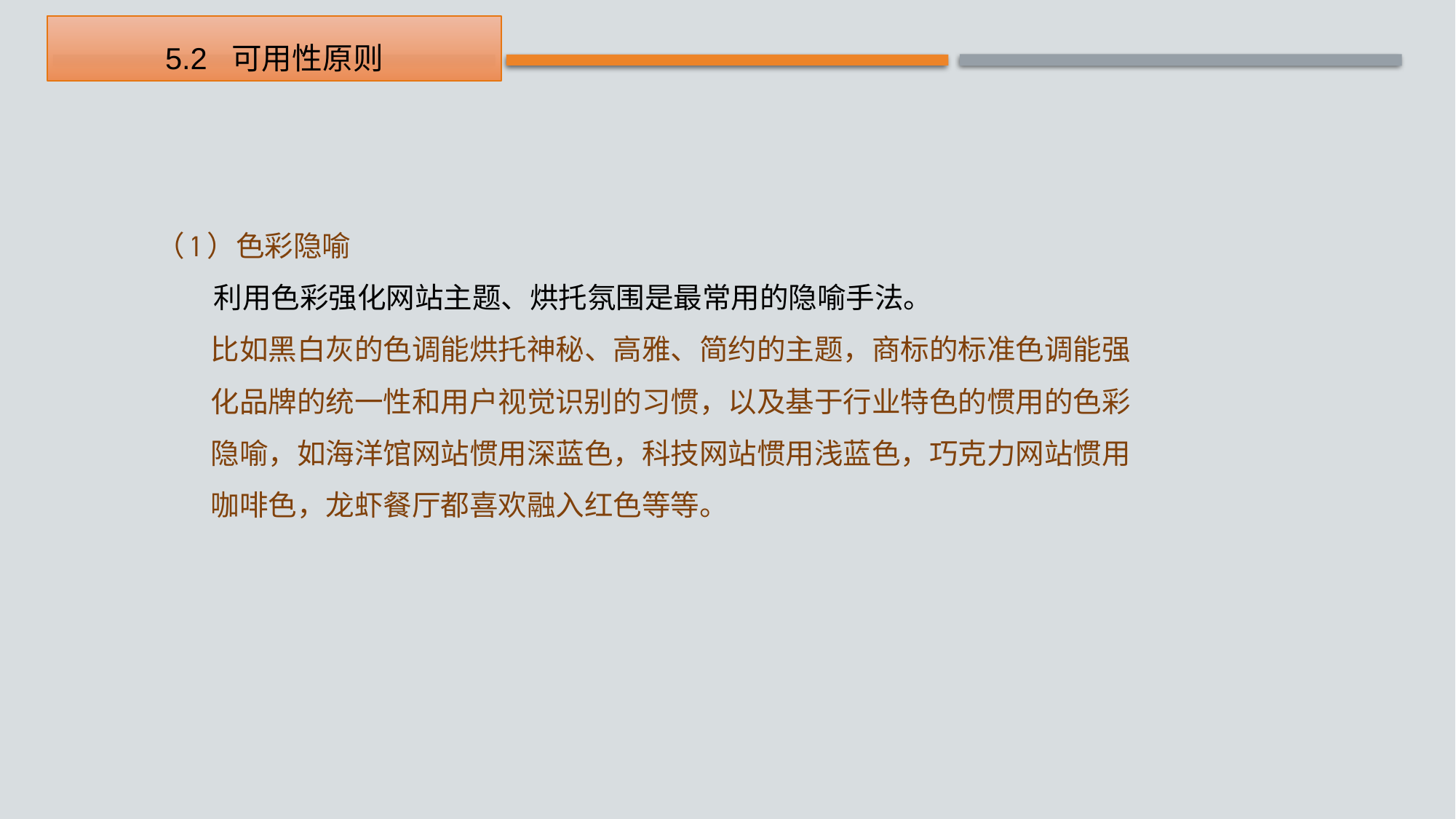

5.2  可用性原则
（1）色彩隐喻
　　利用色彩强化网站主题、烘托氛围是最常用的隐喻手法。
比如黑白灰的色调能烘托神秘、高雅、简约的主题，商标的标准色调能强化品牌的统一性和用户视觉识别的习惯，以及基于行业特色的惯用的色彩隐喻，如海洋馆网站惯用深蓝色，科技网站惯用浅蓝色，巧克力网站惯用咖啡色，龙虾餐厅都喜欢融入红色等等。